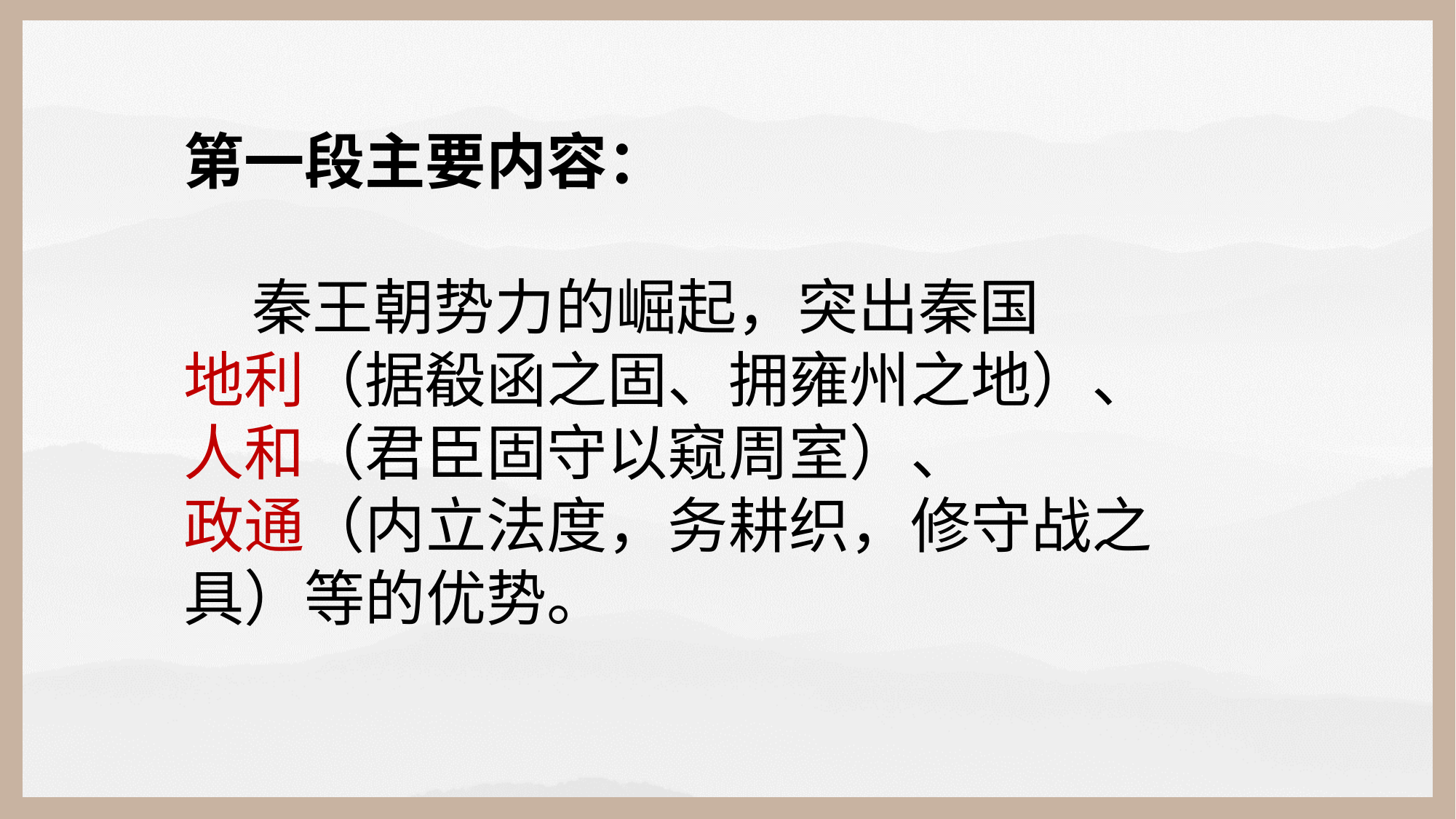

第一段主要内容：

    秦王朝势力的崛起，突出秦国
地利（据殽函之固、拥雍州之地）、
人和（君臣固守以窥周室）、
政通（内立法度，务耕织，修守战之具）等的优势。